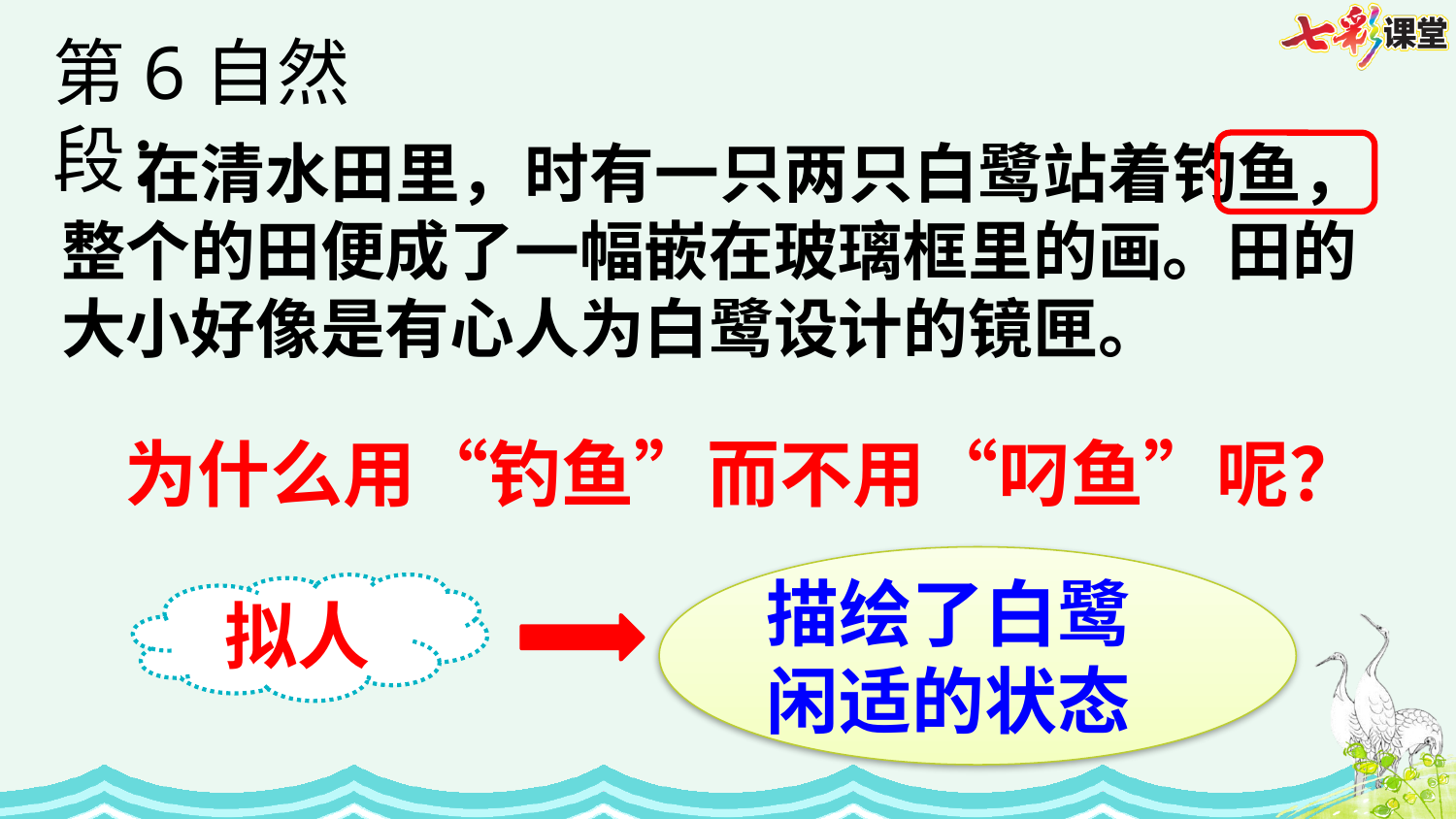

第6自然段：
    在清水田里，时有一只两只白鹭站着钓鱼，整个的田便成了一幅嵌在玻璃框里的画。田的大小好像是有心人为白鹭设计的镜匣。

为什么用“钓鱼”而不用“叼鱼”呢？
描绘了白鹭闲适的状态
拟人